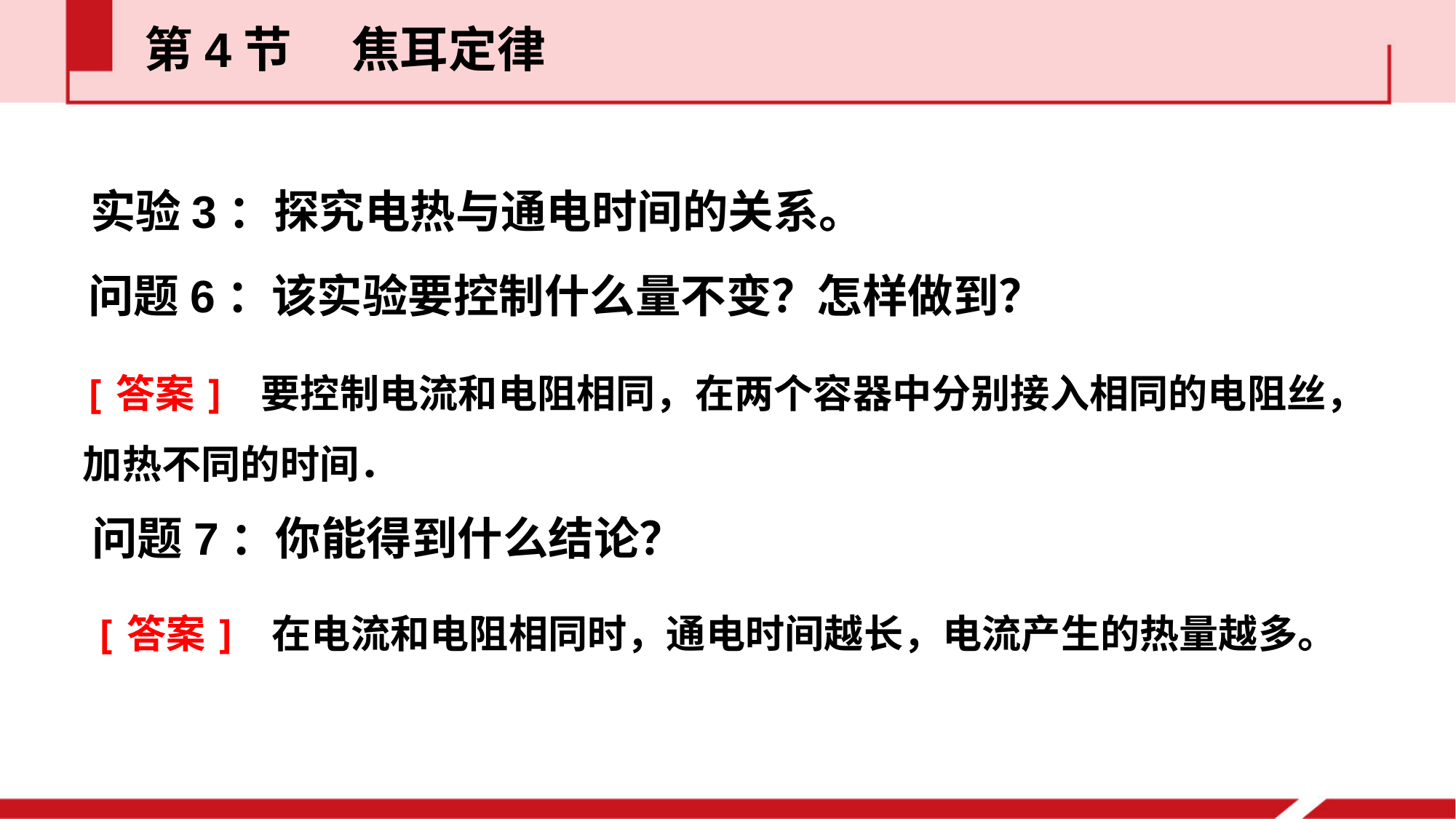

第4节  焦耳定律
实验3：探究电热与通电时间的关系。
问题6：该实验要控制什么量不变？怎样做到？
[答案] 要控制电流和电阻相同，在两个容器中分别接入相同的电阻丝，加热不同的时间．
问题7：你能得到什么结论？
[答案] 在电流和电阻相同时，通电时间越长，电流产生的热量越多。